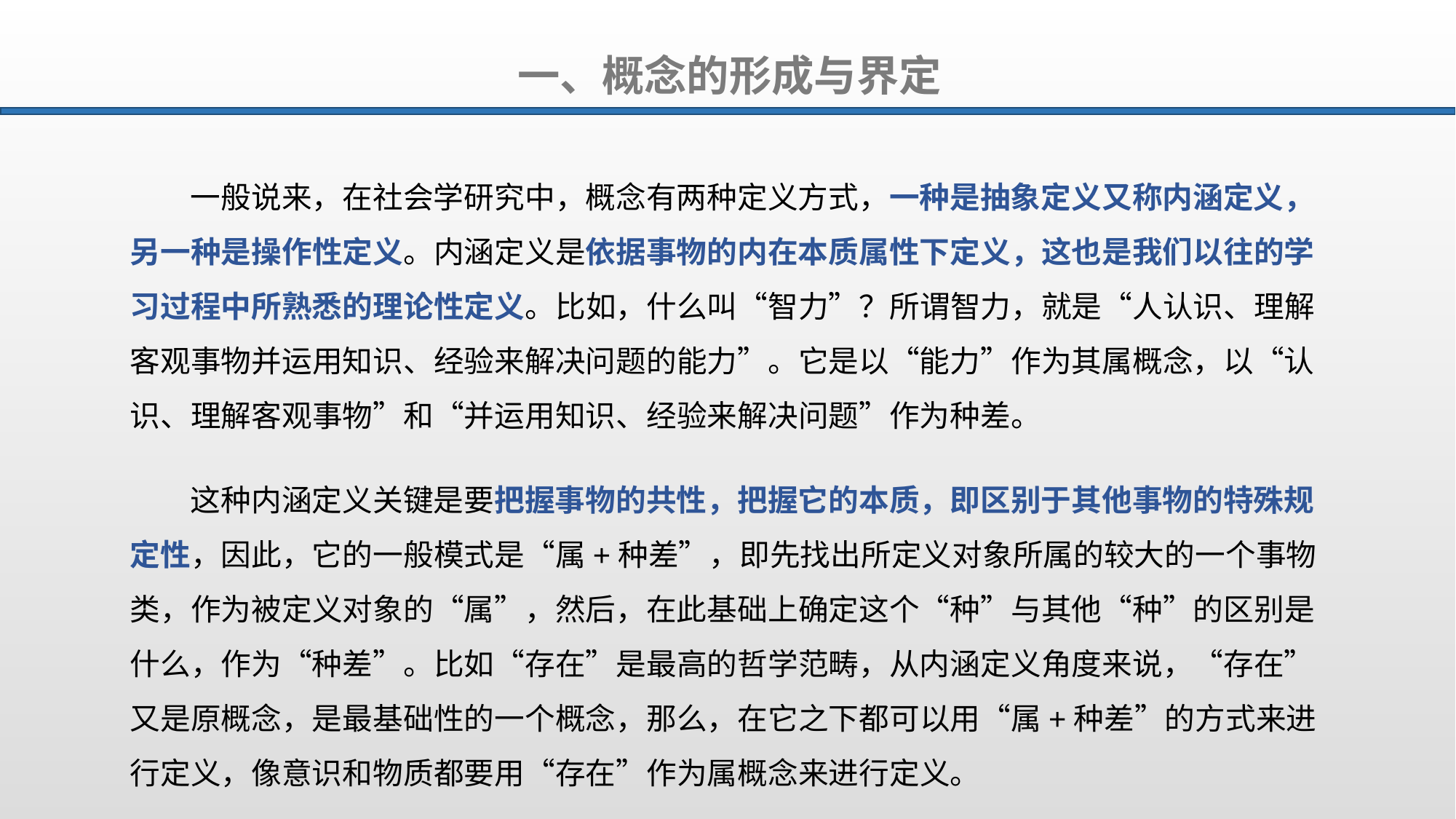

一、概念的形成与界定

一般说来，在社会学研究中，概念有两种定义方式，一种是抽象定义又称内涵定义，另一种是操作性定义。内涵定义是依据事物的内在本质属性下定义，这也是我们以往的学习过程中所熟悉的理论性定义。比如，什么叫“智力”？所谓智力，就是“人认识、理解客观事物并运用知识、经验来解决问题的能力”。它是以“能力”作为其属概念，以“认识、理解客观事物”和“并运用知识、经验来解决问题”作为种差。
这种内涵定义关键是要把握事物的共性，把握它的本质，即区别于其他事物的特殊规定性，因此，它的一般模式是“属+种差”，即先找出所定义对象所属的较大的一个事物类，作为被定义对象的“属”，然后，在此基础上确定这个“种”与其他“种”的区别是什么，作为“种差”。比如“存在”是最高的哲学范畴，从内涵定义角度来说，“存在”又是原概念，是最基础性的一个概念，那么，在它之下都可以用“属+种差”的方式来进行定义，像意识和物质都要用“存在”作为属概念来进行定义。